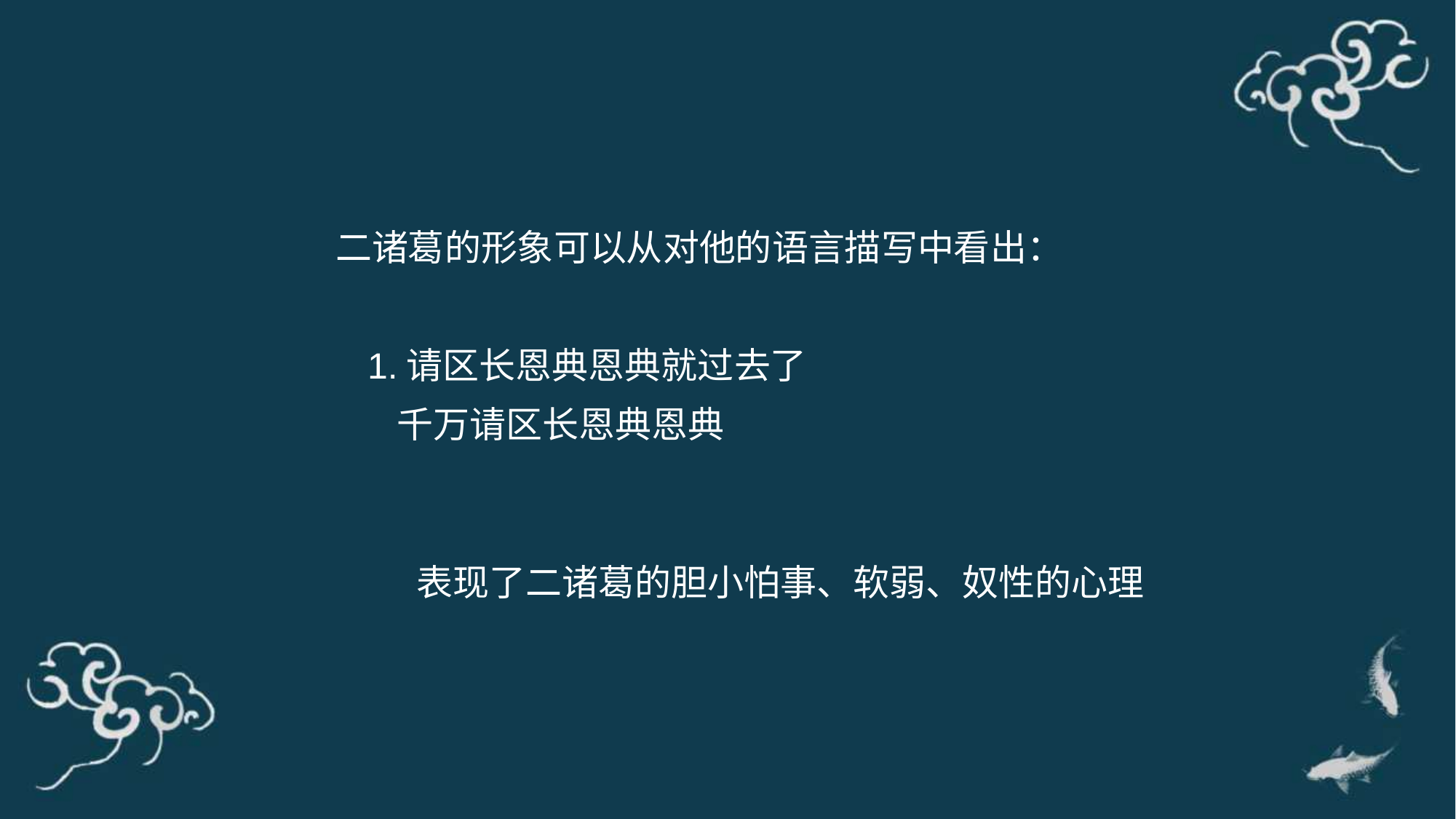

二诸葛的形象可以从对他的语言描写中看出：

          1.请区长恩典恩典就过去了
            千万请区长恩典恩典

表现了二诸葛的胆小怕事、软弱、奴性的心理